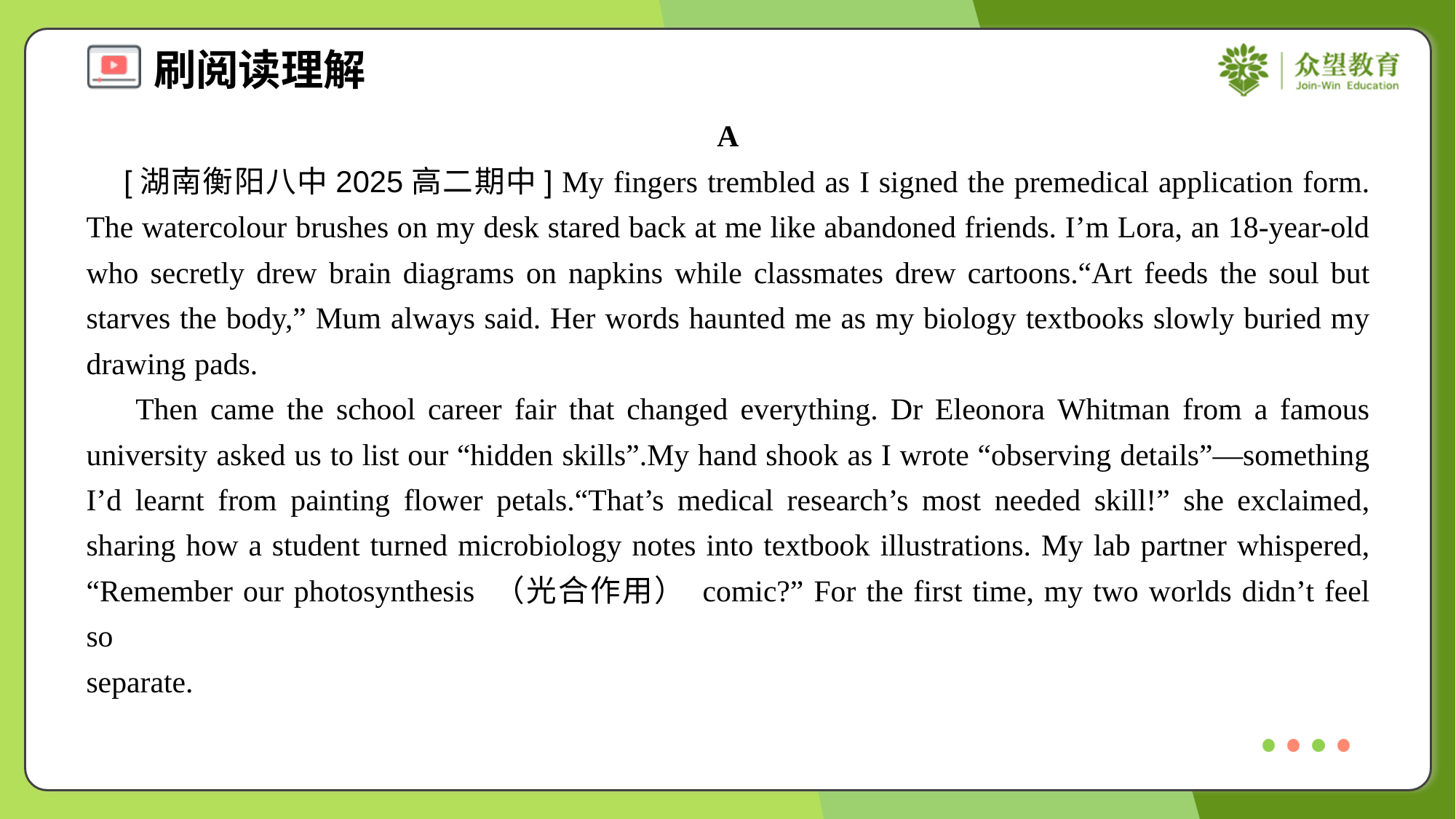

A
    [湖南衡阳八中2025高二期中] My fingers trembled as I signed the premedical application form. The watercolour brushes on my desk stared back at me like abandoned friends. I’m Lora, an 18-year-old who secretly drew brain diagrams on napkins while classmates drew cartoons.“Art feeds the soul but starves the body,” Mum always said. Her words haunted me as my biology textbooks slowly buried my drawing pads.
    Then came the school career fair that changed everything. Dr Eleonora Whitman from a famous university asked us to list our “hidden skills”.My hand shook as I wrote “observing details”—something I’d learnt from painting flower petals.“That’s medical research’s most needed skill!” she exclaimed, sharing how a student turned microbiology notes into textbook illustrations. My lab partner whispered, “Remember our photosynthesis （光合作用） comic?” For the first time, my two worlds didn’t feel so separate.#1.2